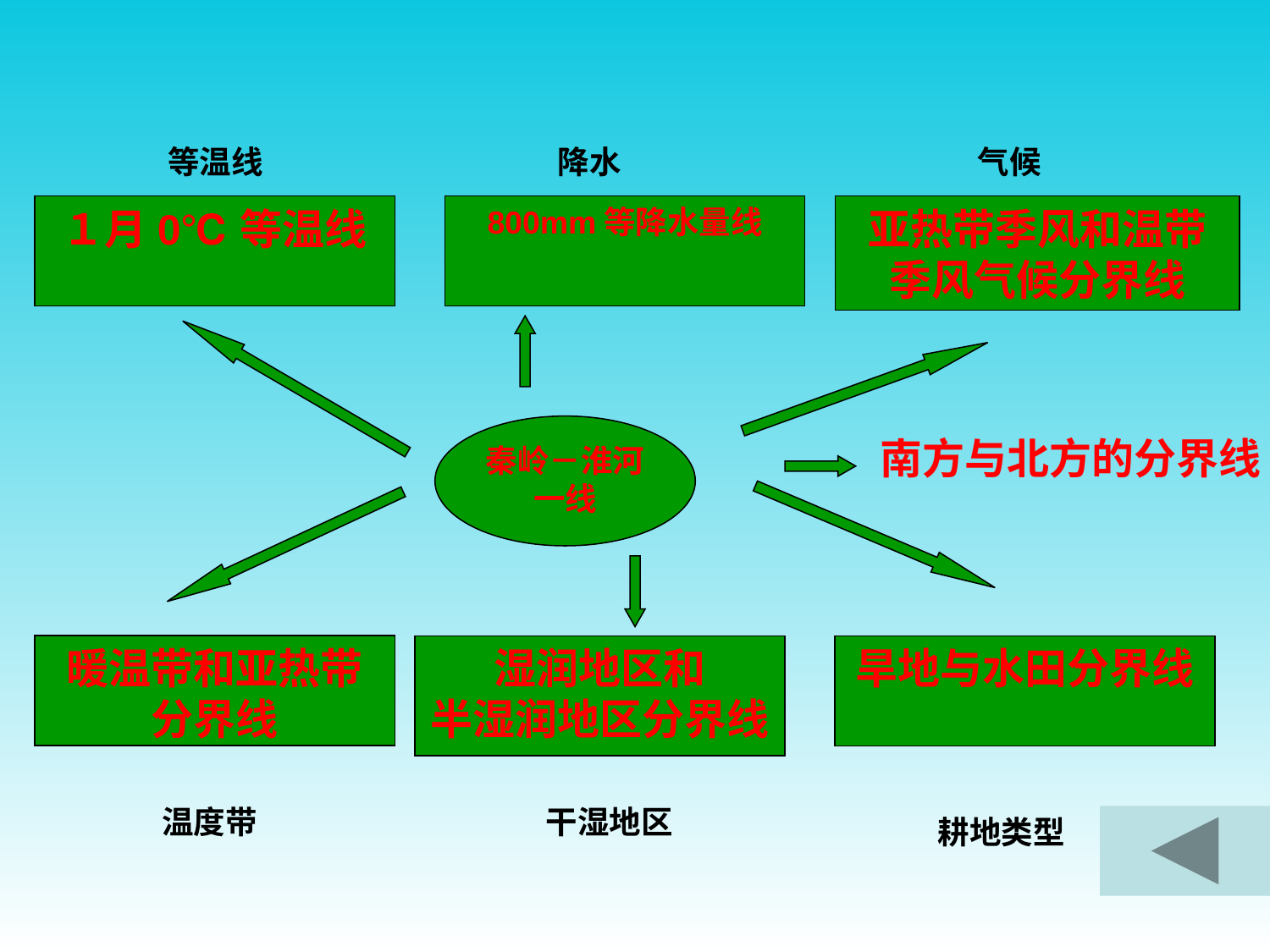

等温线
降水
气候
１月0℃等温线

800mm等降水量线

亚热带季风和温带季风气候分界线

秦岭－淮河一线

南方与北方的分界线

旱地与水田分界线

暖温带和亚热带分界线

湿润地区和
半湿润地区分界线
温度带
干湿地区
耕地类型